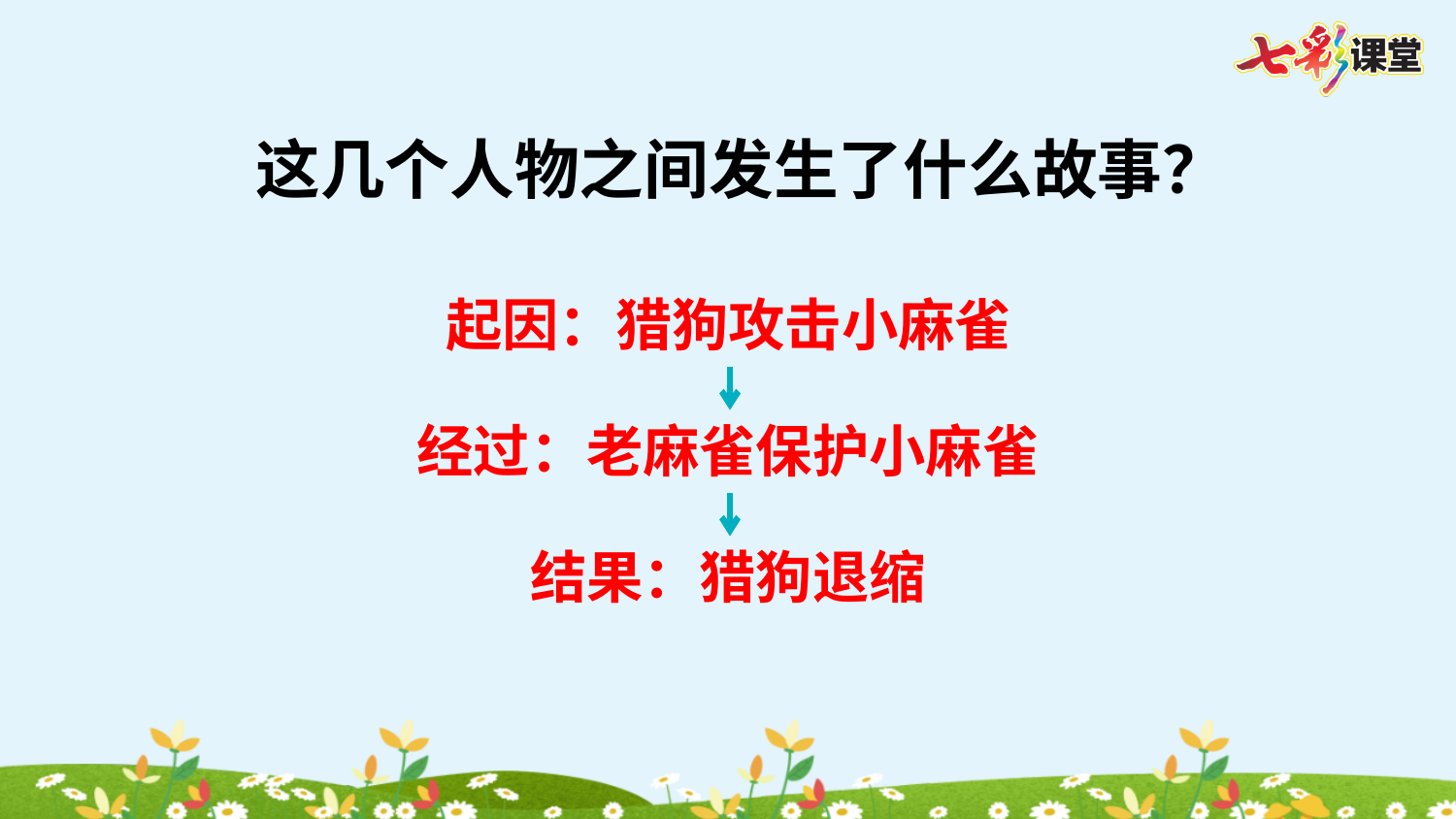

这几个人物之间发生了什么故事？
起因：猎狗攻击小麻雀
经过：老麻雀保护小麻雀
结果：猎狗退缩